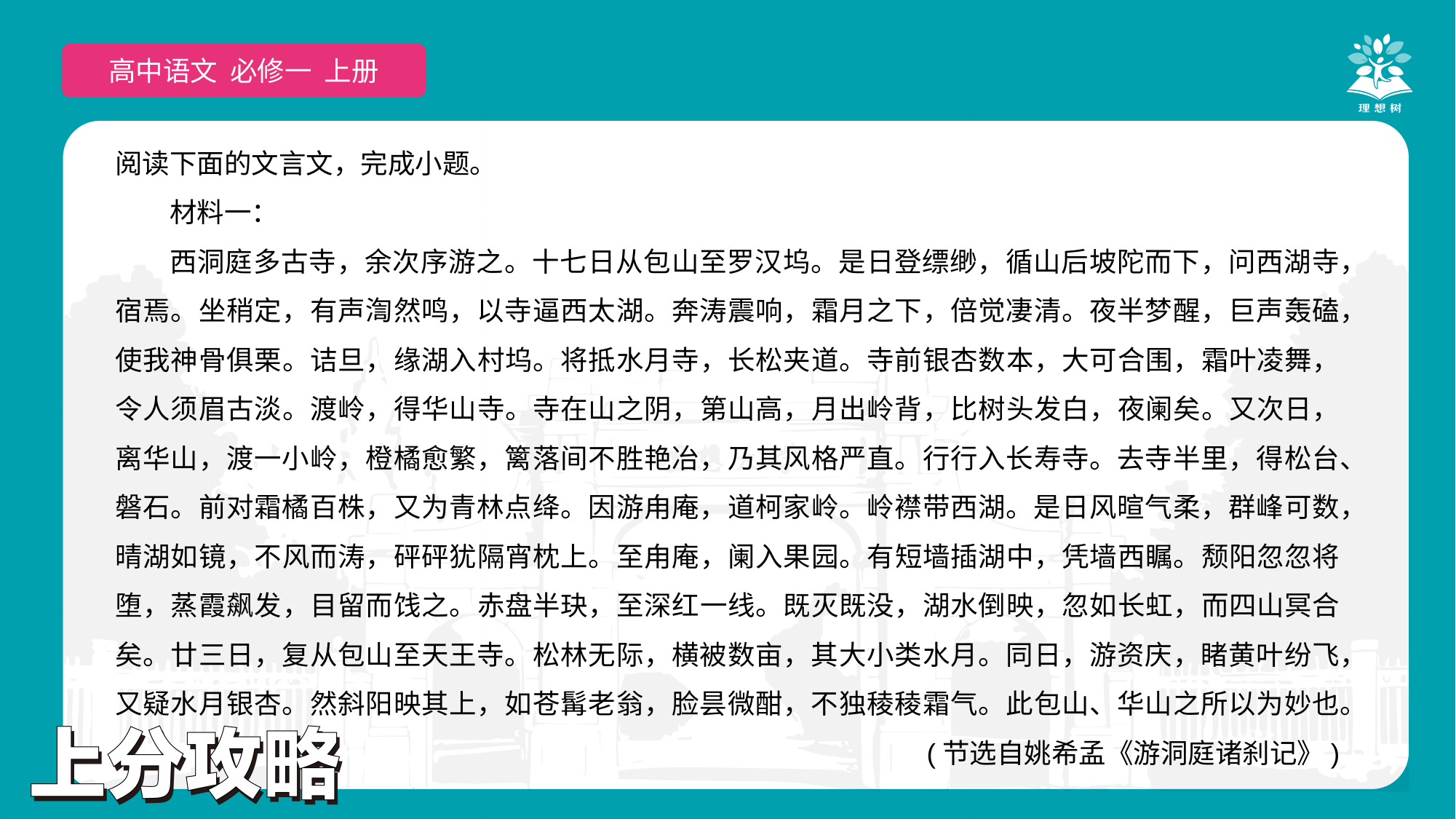

高中语文  选择性必修上
高中语文  必修一  上册
阅读下面的文言文，完成小题。
材料一：
西洞庭多古寺，余次序游之。十七日从包山至罗汉坞。是日登缥缈，循山后坡陀而下，问西湖寺，宿焉。坐稍定，有声渹然鸣，以寺逼西太湖。奔涛震响，霜月之下，倍觉凄清。夜半梦醒，巨声轰磕，使我神骨俱栗。诘旦，缘湖入村坞。将抵水月寺，长松夹道。寺前银杏数本，大可合围，霜叶凌舞，令人须眉古淡。渡岭，得华山寺。寺在山之阴，第山高，月出岭背，比树头发白，夜阑矣。又次日，离华山，渡一小岭，橙橘愈繁，篱落间不胜艳冶，乃其风格严直。行行入长寿寺。去寺半里，得松台、磐石。前对霜橘百株，又为青林点绛。因游甪庵，道柯家岭。岭襟带西湖。是日风暄气柔，群峰可数，晴湖如镜，不风而涛，砰砰犹隔宵枕上。至甪庵，阑入果园。有短墙插湖中，凭墙西瞩。颓阳忽忽将堕，蒸霞飙发，目留而饯之。赤盘半玦，至深红一线。既灭既没，湖水倒映，忽如长虹，而四山冥合矣。廿三日，复从包山至天王寺。松林无际，横被数亩，其大小类水月。同日，游资庆，睹黄叶纷飞，又疑水月银杏。然斜阳映其上，如苍髯老翁，脸昙微酣，不独稜稜霜气。此包山、华山之所以为妙也。
(节选自姚希孟《游洞庭诸刹记》)